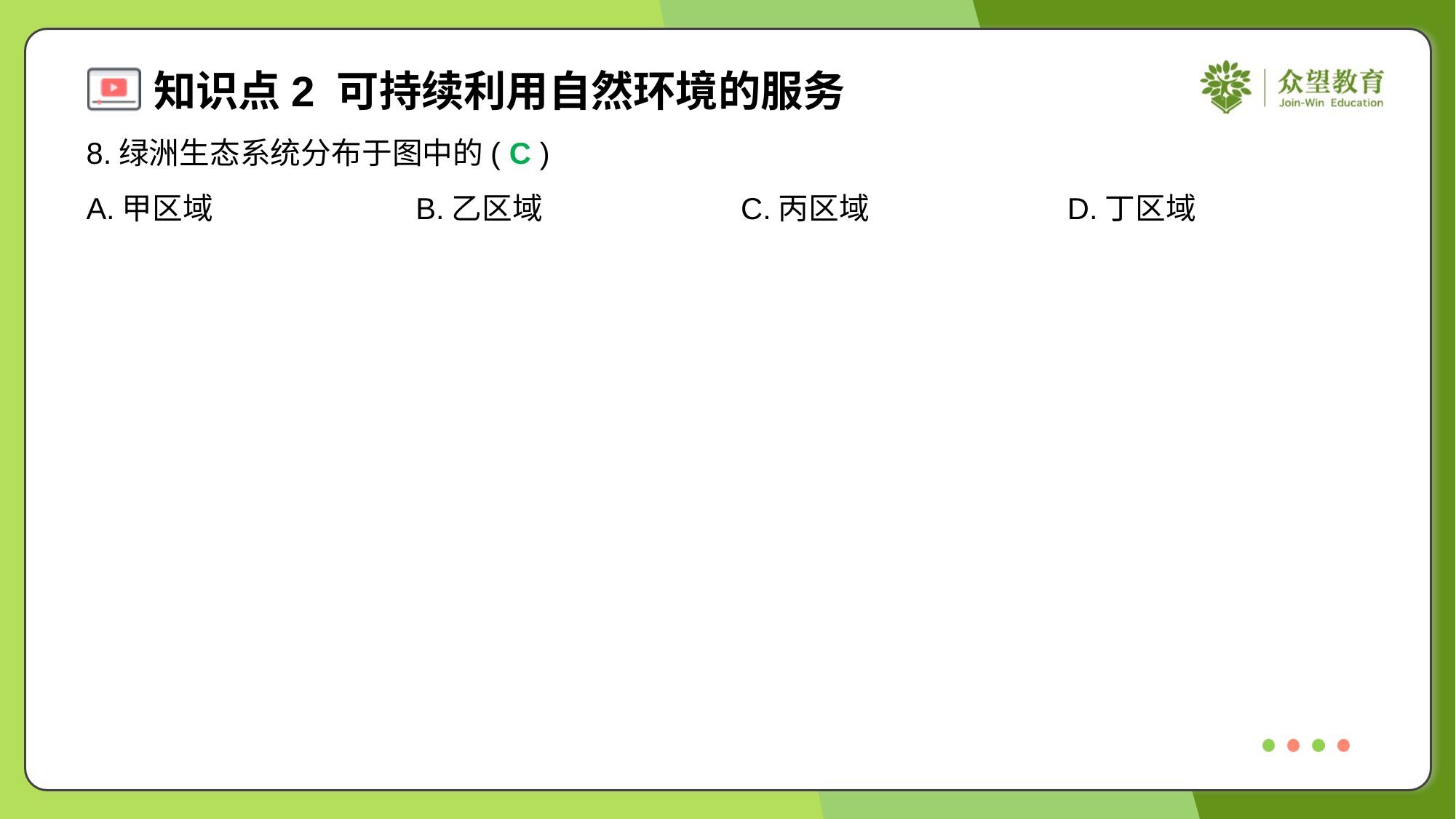

8.绿洲生态系统分布于图中的(     )
C
A.甲区域	B.乙区域	C.丙区域	D.丁区域